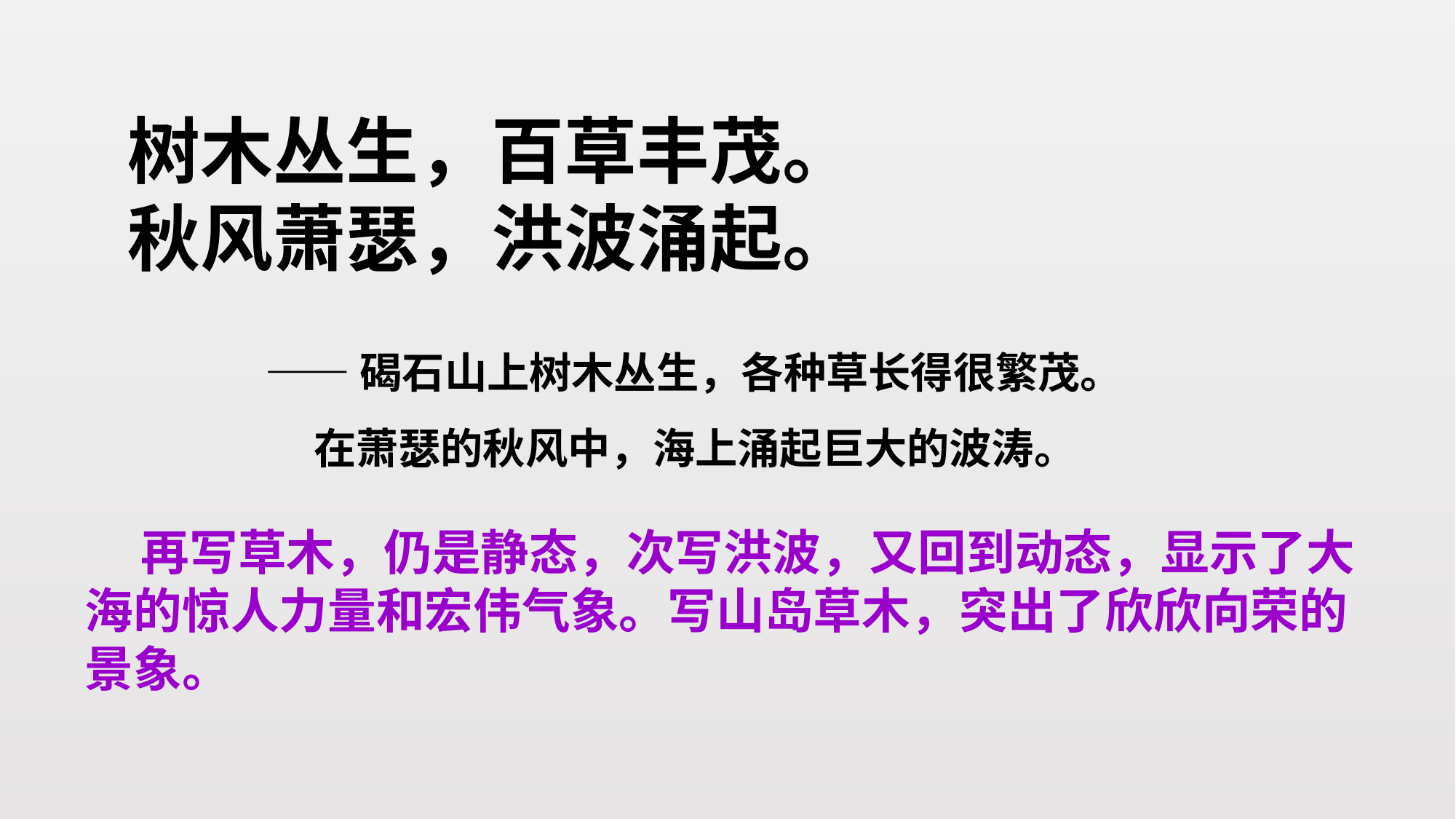

树木丛生，百草丰茂。
秋风萧瑟，洪波涌起。
——碣石山上树木丛生，各种草长得很繁茂。
    在萧瑟的秋风中，海上涌起巨大的波涛。
    再写草木，仍是静态，次写洪波，又回到动态，显示了大海的惊人力量和宏伟气象。写山岛草木，突出了欣欣向荣的景象。